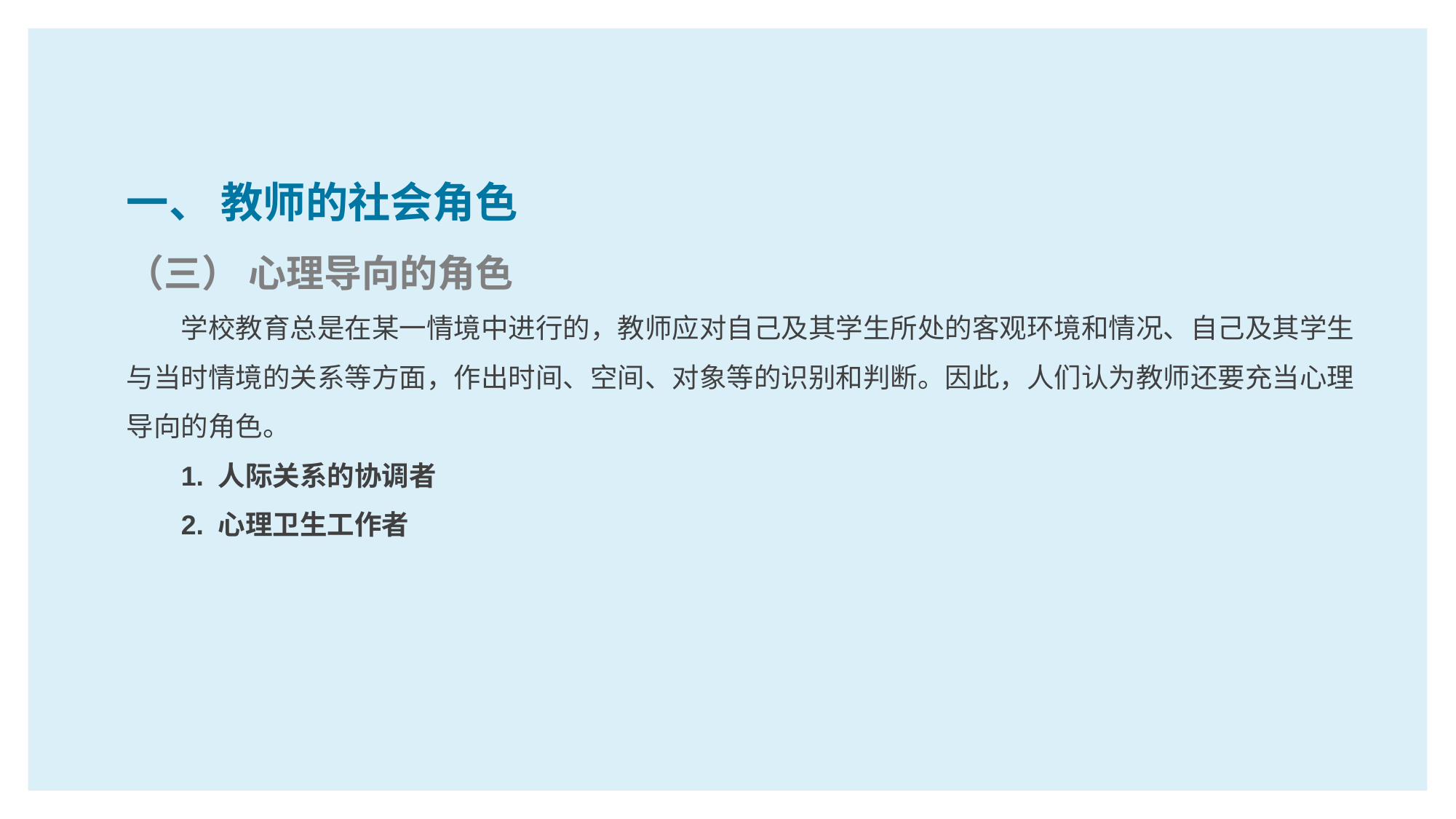

一、 教师的社会角色
（三） 心理导向的角色
学校教育总是在某一情境中进行的，教师应对自己及其学生所处的客观环境和情况、自己及其学生与当时情境的关系等方面，作出时间、空间、对象等的识别和判断。因此，人们认为教师还要充当心理导向的角色。
1. 人际关系的协调者
2. 心理卫生工作者